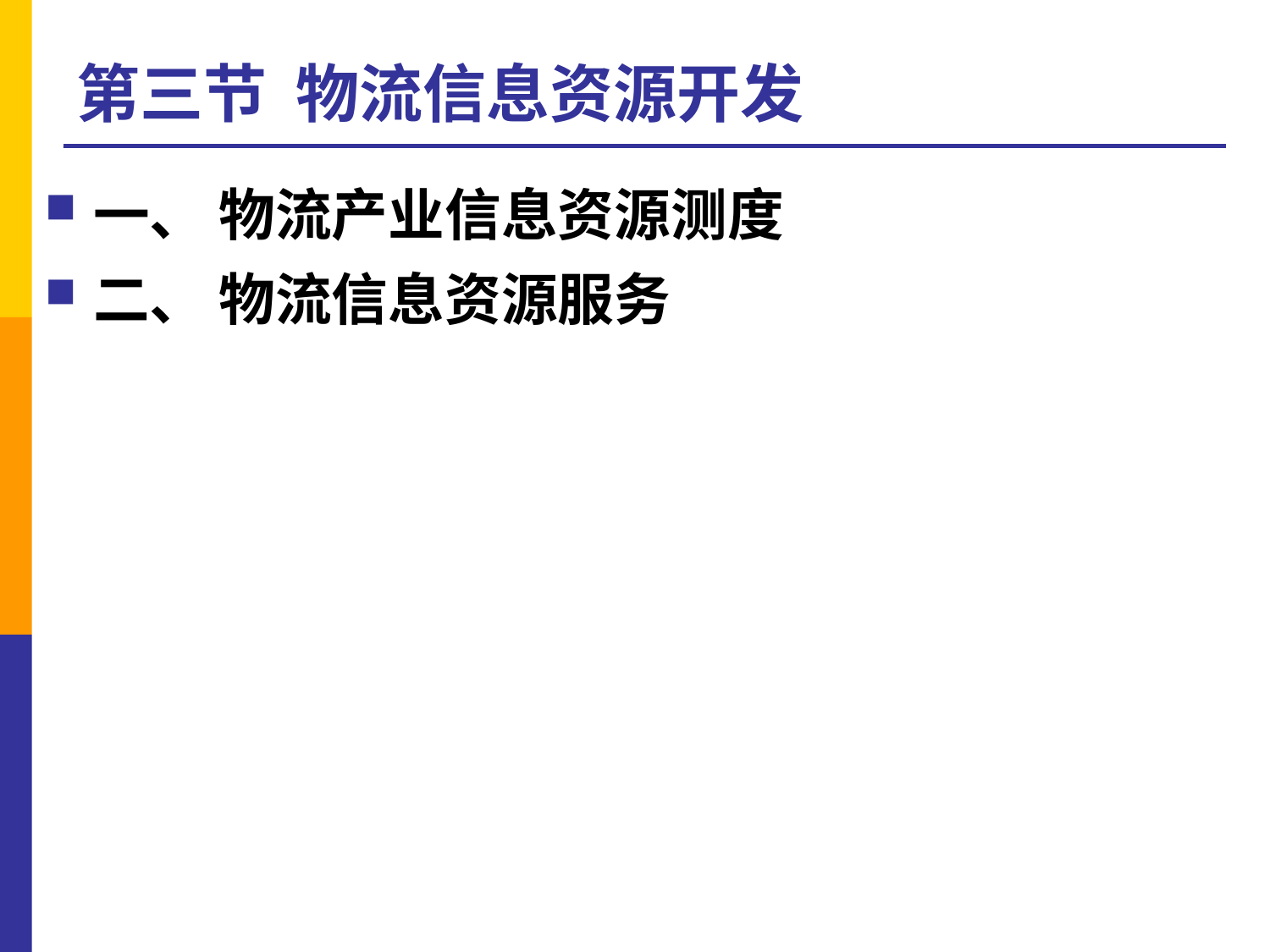

# 第三节  物流信息资源开发
一、 物流产业信息资源测度
二、 物流信息资源服务